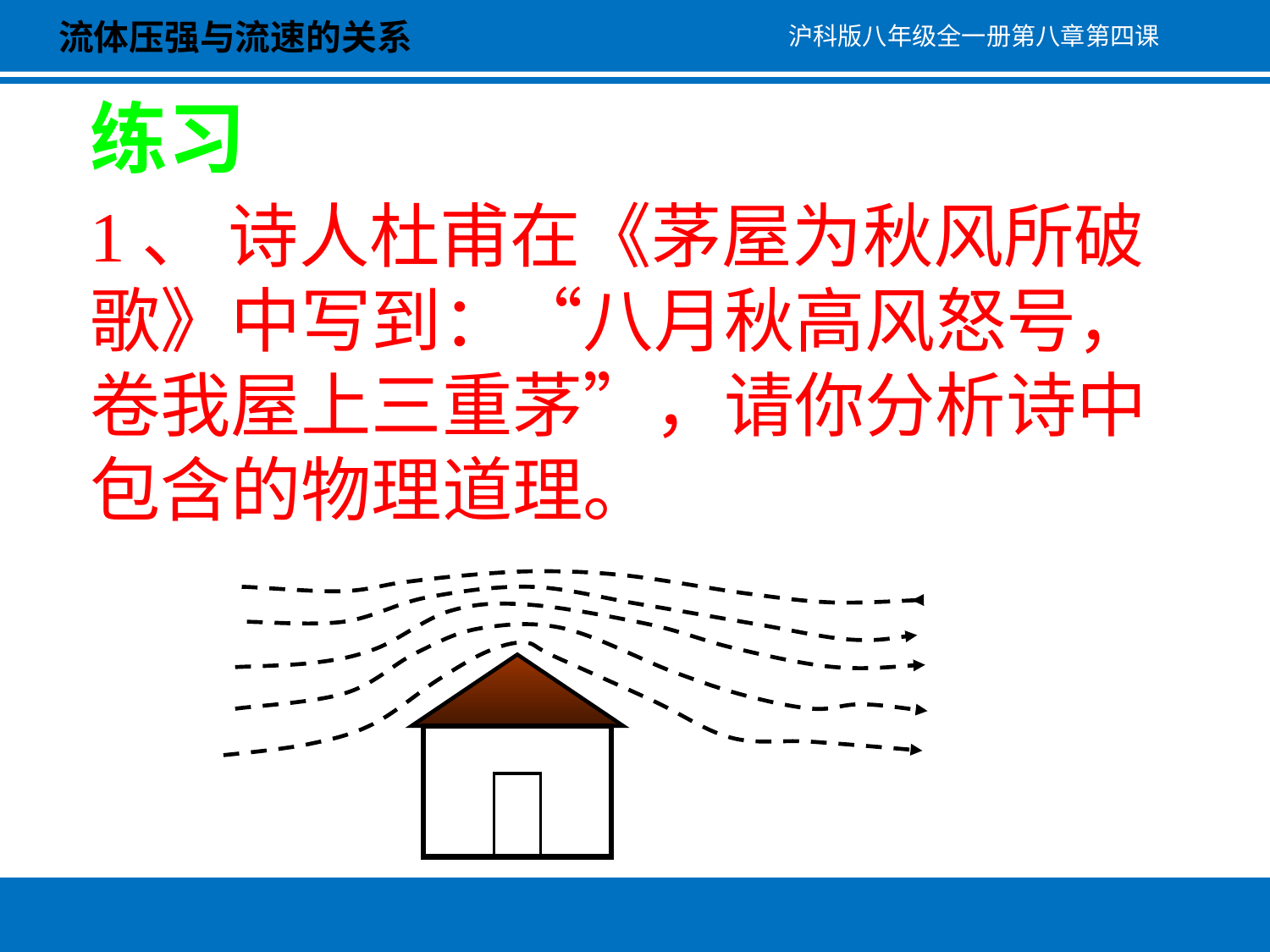

流体压强与流速的关系
沪科版八年级全一册第八章第四课

练习
1、 诗人杜甫在《茅屋为秋风所破歌》中写到：“八月秋高风怒号，卷我屋上三重茅”，请你分析诗中包含的物理道理。